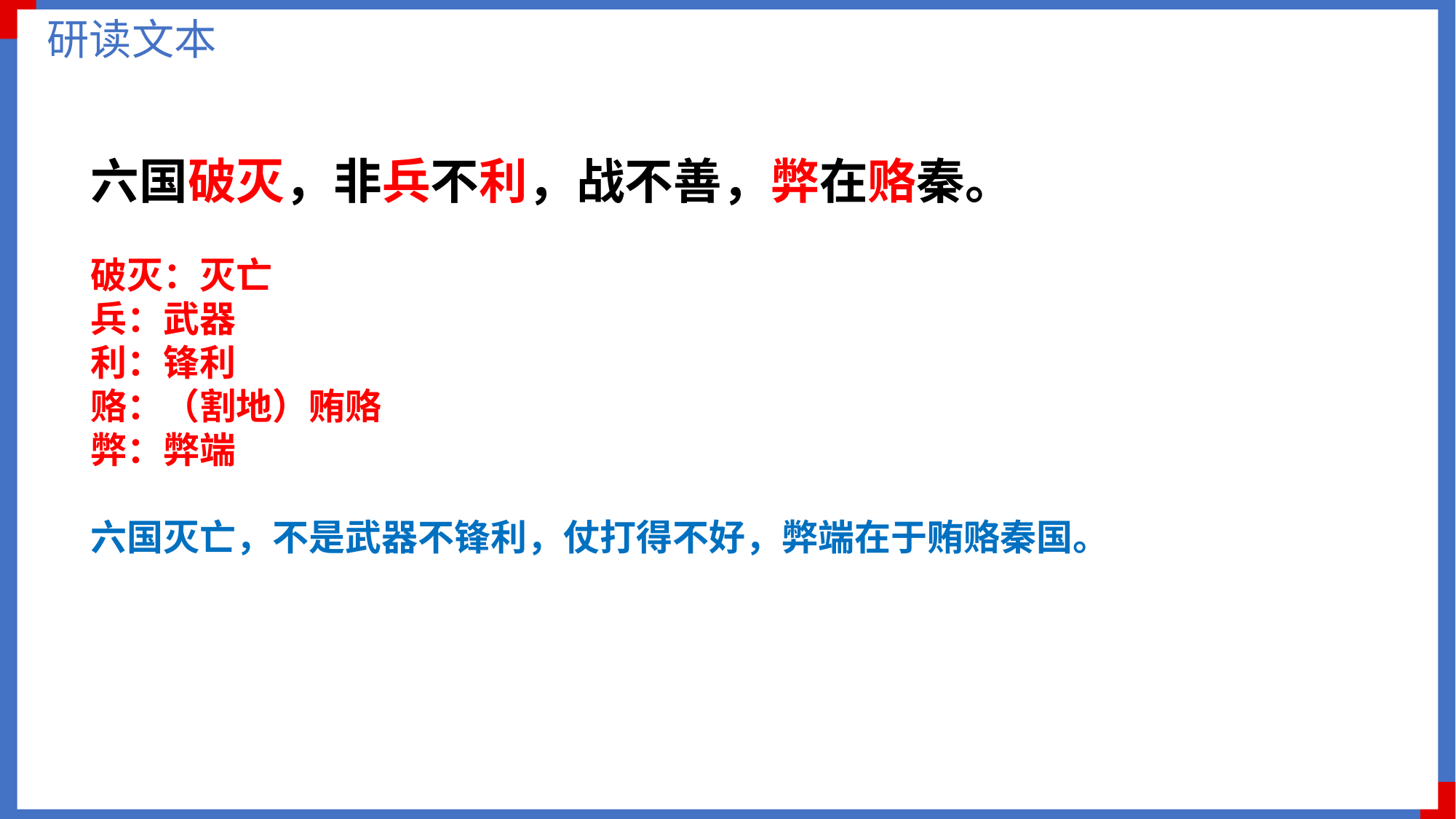

研读文本
六国破灭，非兵不利，战不善，弊在赂秦。

破灭：灭亡
兵：武器
利：锋利
赂：（割地）贿赂
弊：弊端

六国灭亡，不是武器不锋利，仗打得不好，弊端在于贿赂秦国。